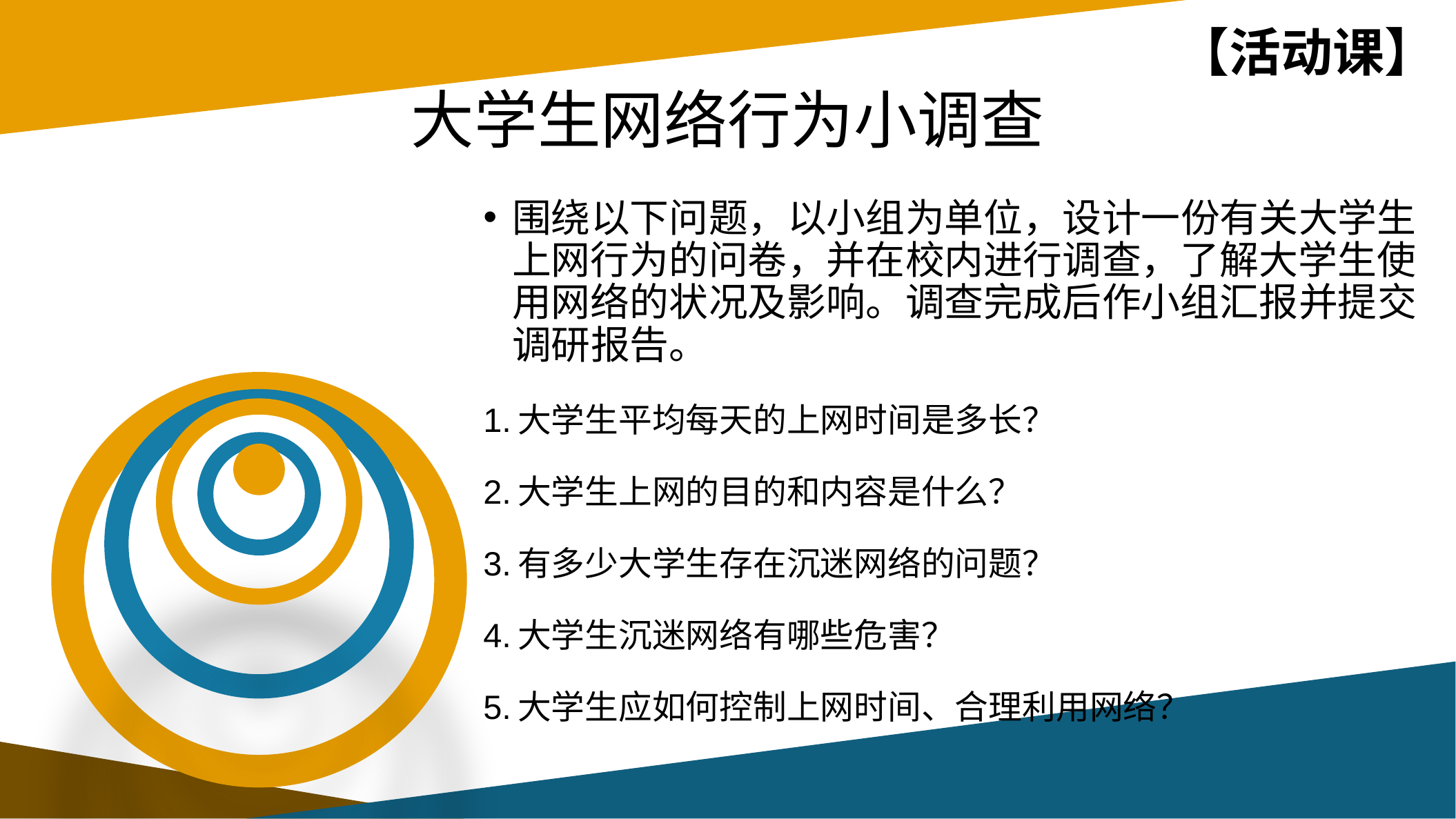

【活动课】
# 大学生网络行为小调查
围绕以下问题，以小组为单位，设计一份有关大学生上网行为的问卷，并在校内进行调查，了解大学生使用网络的状况及影响。调查完成后作小组汇报并提交调研报告。
1.大学生平均每天的上网时间是多长？
2.大学生上网的目的和内容是什么？
3.有多少大学生存在沉迷网络的问题？
4.大学生沉迷网络有哪些危害？
5.大学生应如何控制上网时间、合理利用网络？